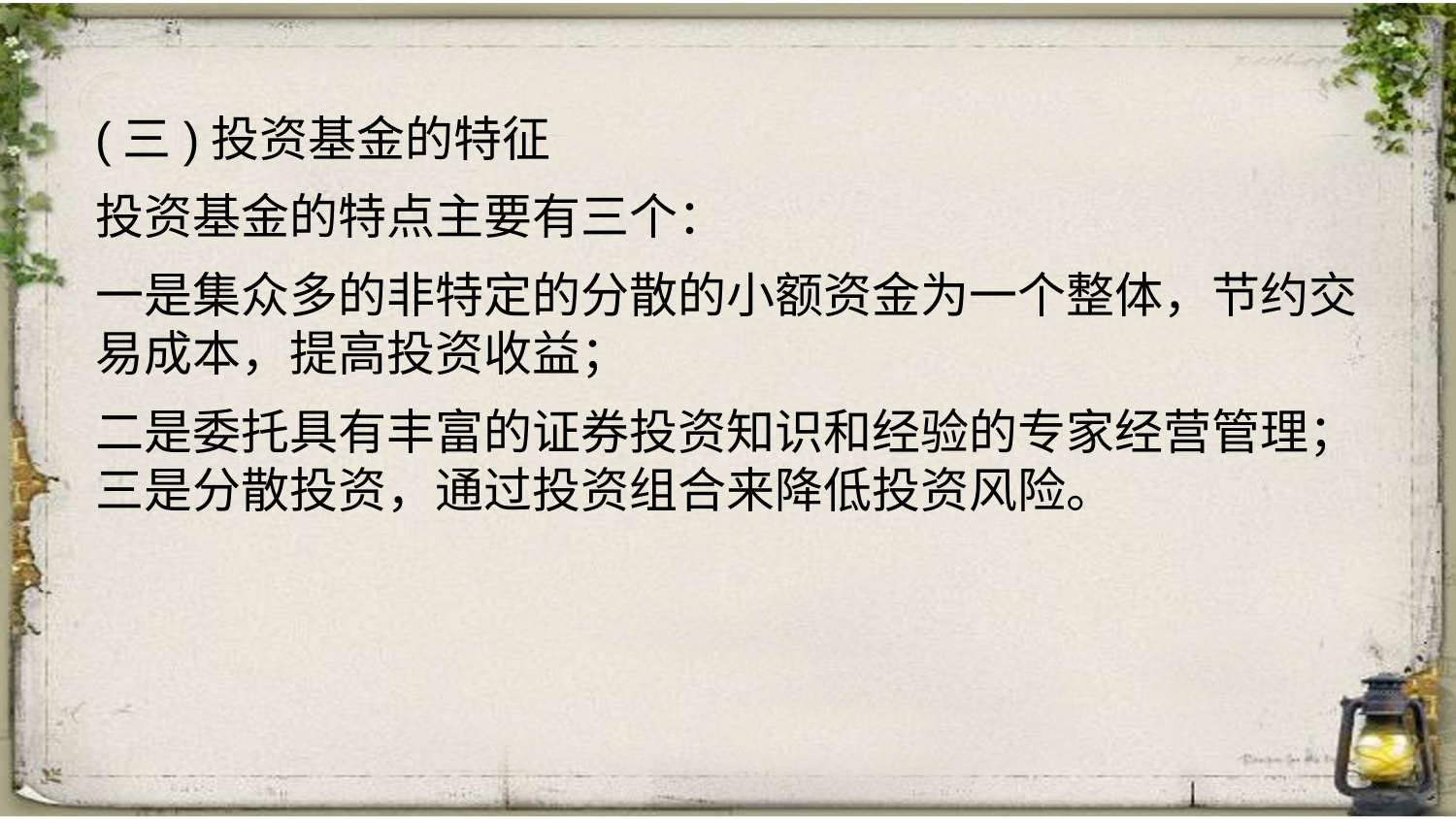

(三)投资基金的特征
投资基金的特点主要有三个：
一是集众多的非特定的分散的小额资金为一个整体，节约交易成本，提高投资收益；
二是委托具有丰富的证券投资知识和经验的专家经营管理；三是分散投资，通过投资组合来降低投资风险。